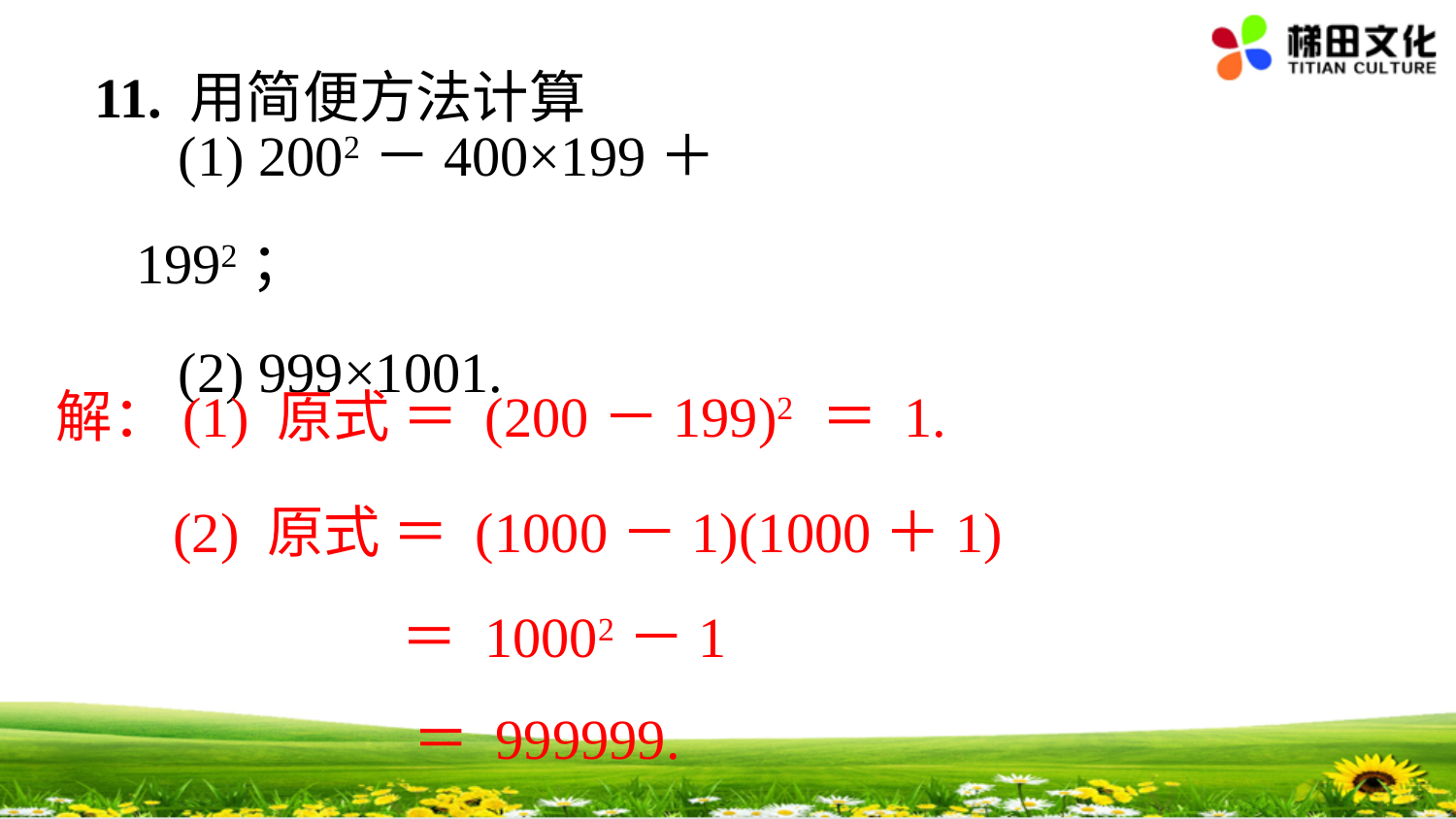

11. 用简便方法计算
(1) 2002－400×199＋1992；
(2) 999×1001.
解：(1) 原式 ＝ (200－199)2 ＝ 1.
(2) 原式 ＝ (1000－1)(1000＋1)
＝ 10002－1
＝ 999999.